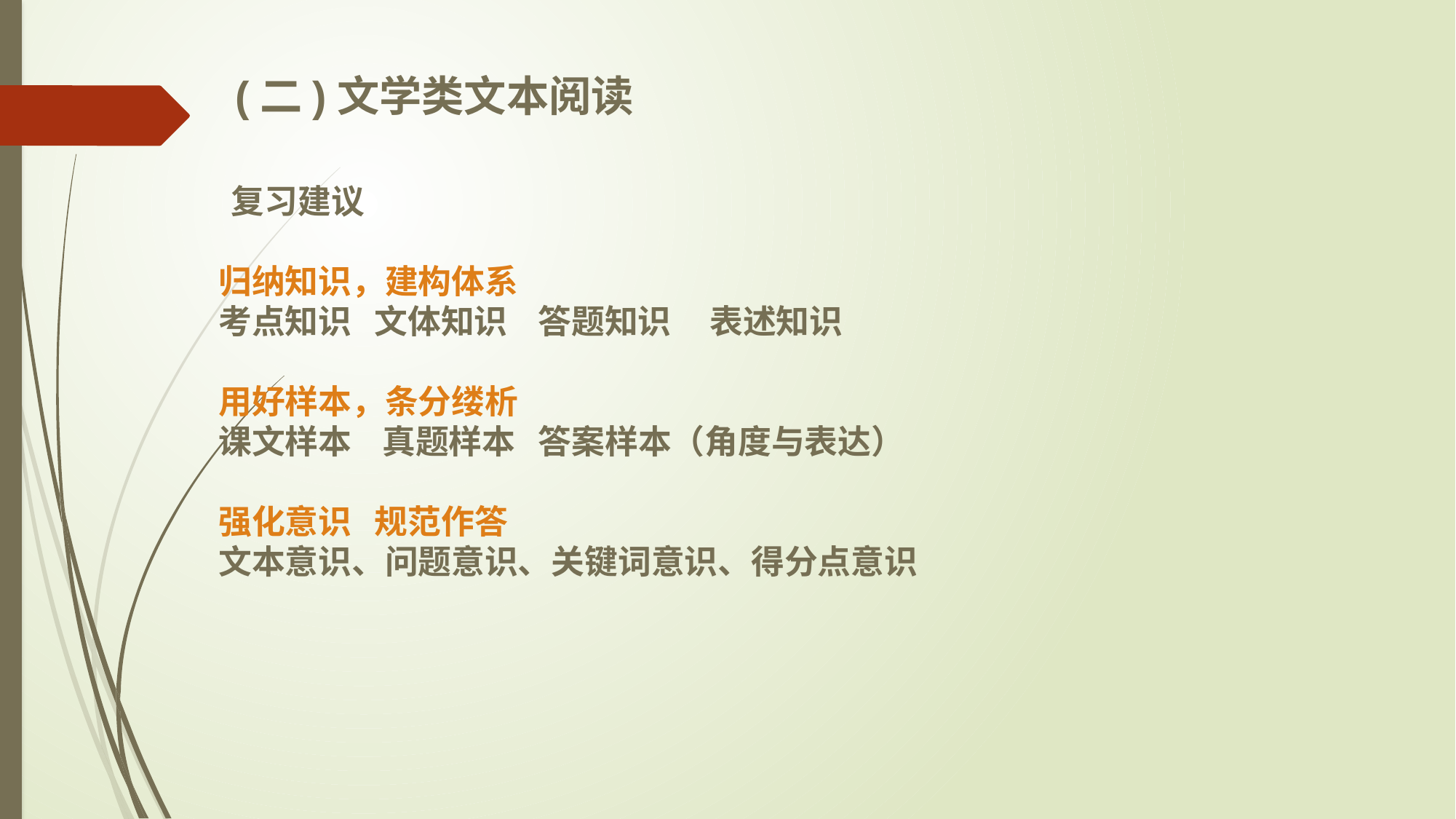

(二)文学类文本阅读

 复习建议

归纳知识，建构体系
考点知识   文体知识    答题知识     表述知识

用好样本，条分缕析
课文样本    真题样本   答案样本（角度与表达）

强化意识   规范作答
文本意识、问题意识、关键词意识、得分点意识